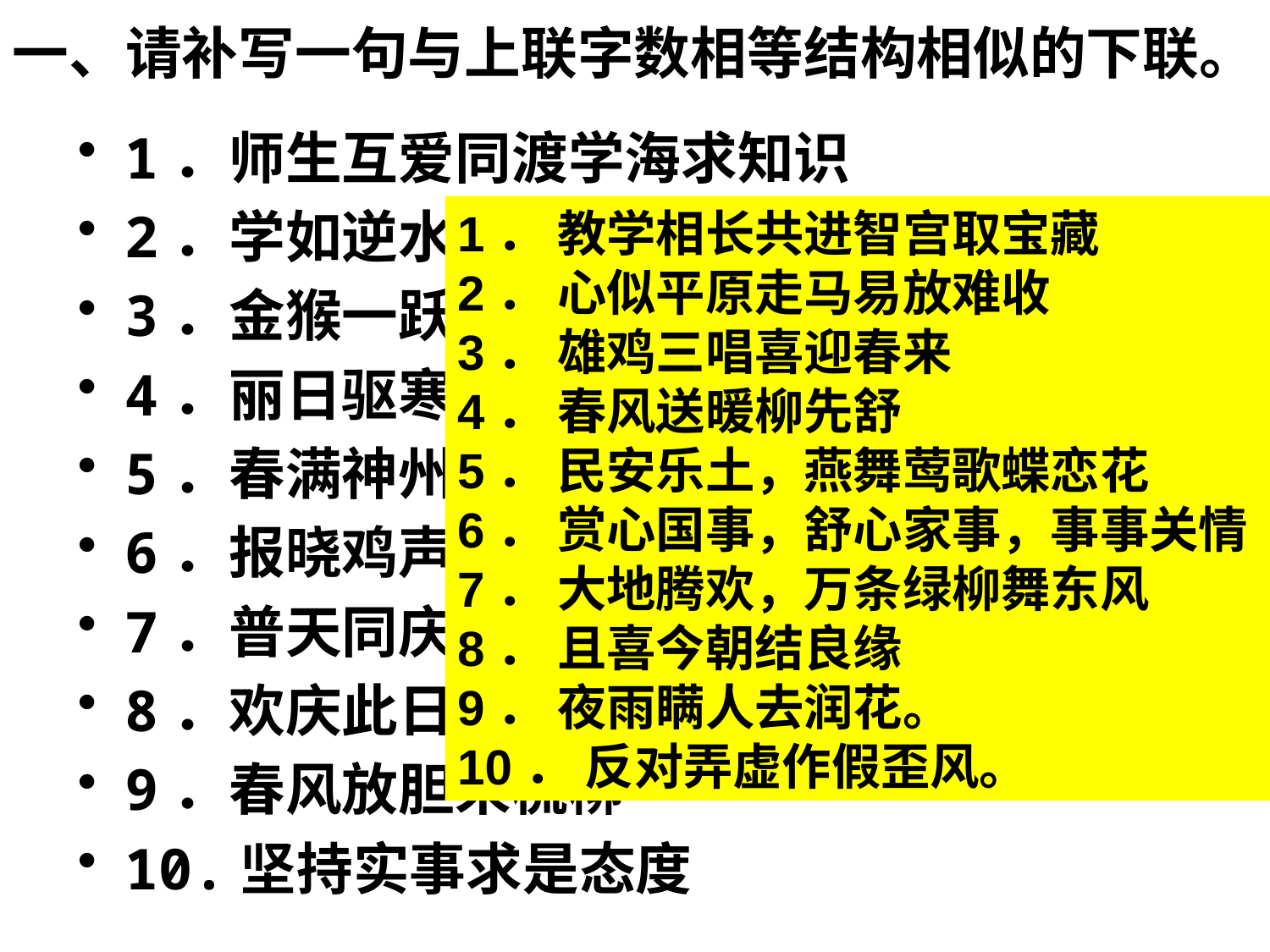

# 一、请补写一句与上联字数相等结构相似的下联。
1．师生互爱同渡学海求知识
2．学如逆水行舟不进则退
3．金猴一跃欢送冬去
4．丽日驱寒梅早放
5．春满神州，山欢水笑龙吟曲
6．报晓鸡声，拂晓钟声，声声悦耳
7．普天同庆，一片红霞迎旭日
8．欢庆此日成佳偶
9．春风放胆来梳柳
10.坚持实事求是态度
1． 教学相长共进智宫取宝藏
2． 心似平原走马易放难收
3． 雄鸡三唱喜迎春来
4． 春风送暖柳先舒
5． 民安乐土，燕舞莺歌蝶恋花
6． 赏心国事，舒心家事，事事关情
7． 大地腾欢，万条绿柳舞东风
8． 且喜今朝结良缘
9． 夜雨瞒人去润花。
10． 反对弄虚作假歪风。